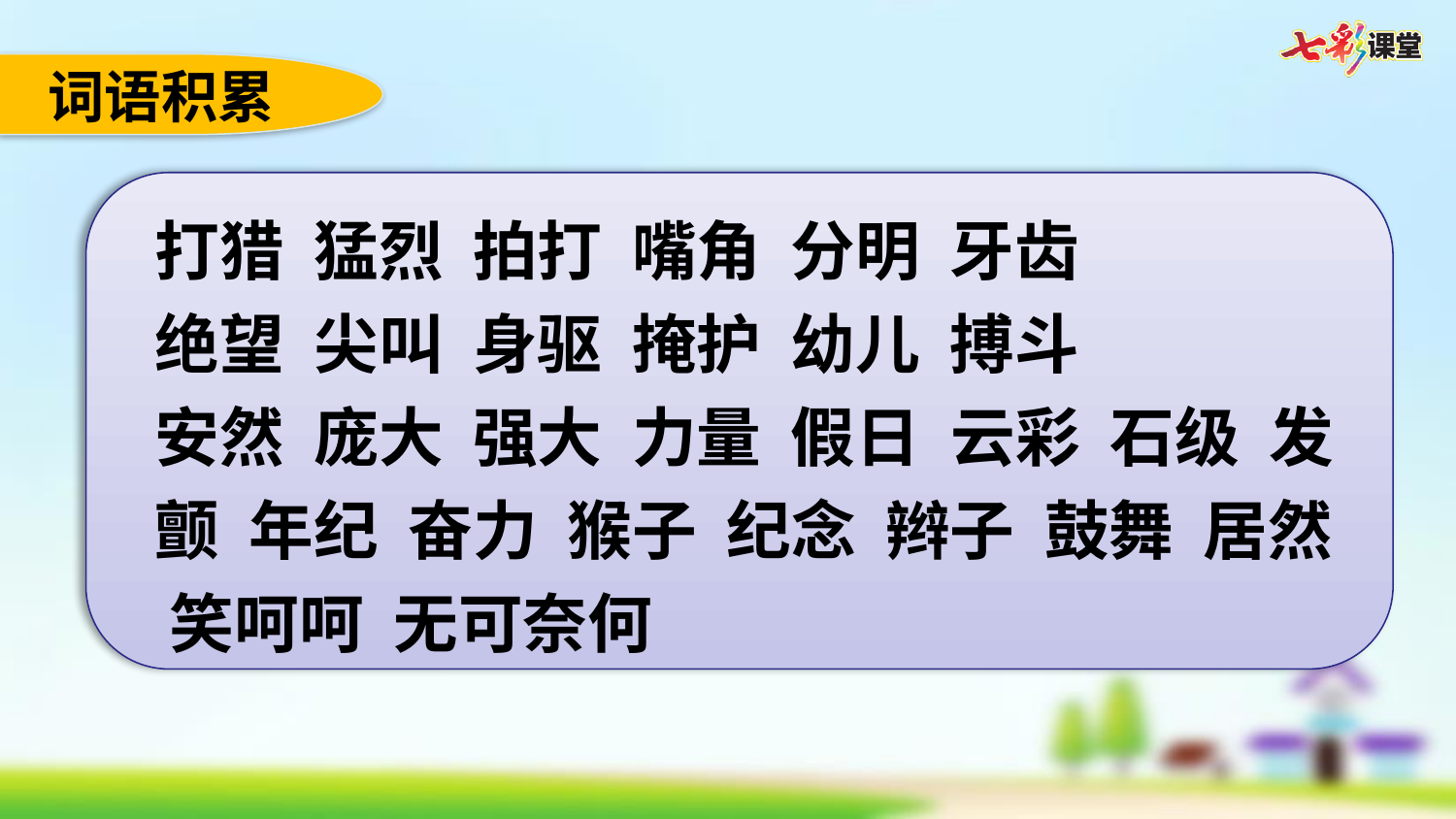

词语积累

打猎  猛烈  拍打  嘴角  分明  牙齿
绝望  尖叫  身驱  掩护  幼儿  搏斗
安然  庞大  强大  力量  假日  云彩  石级  发颤  年纪  奋力  猴子  纪念  辫子  鼓舞  居然  笑呵呵  无可奈何